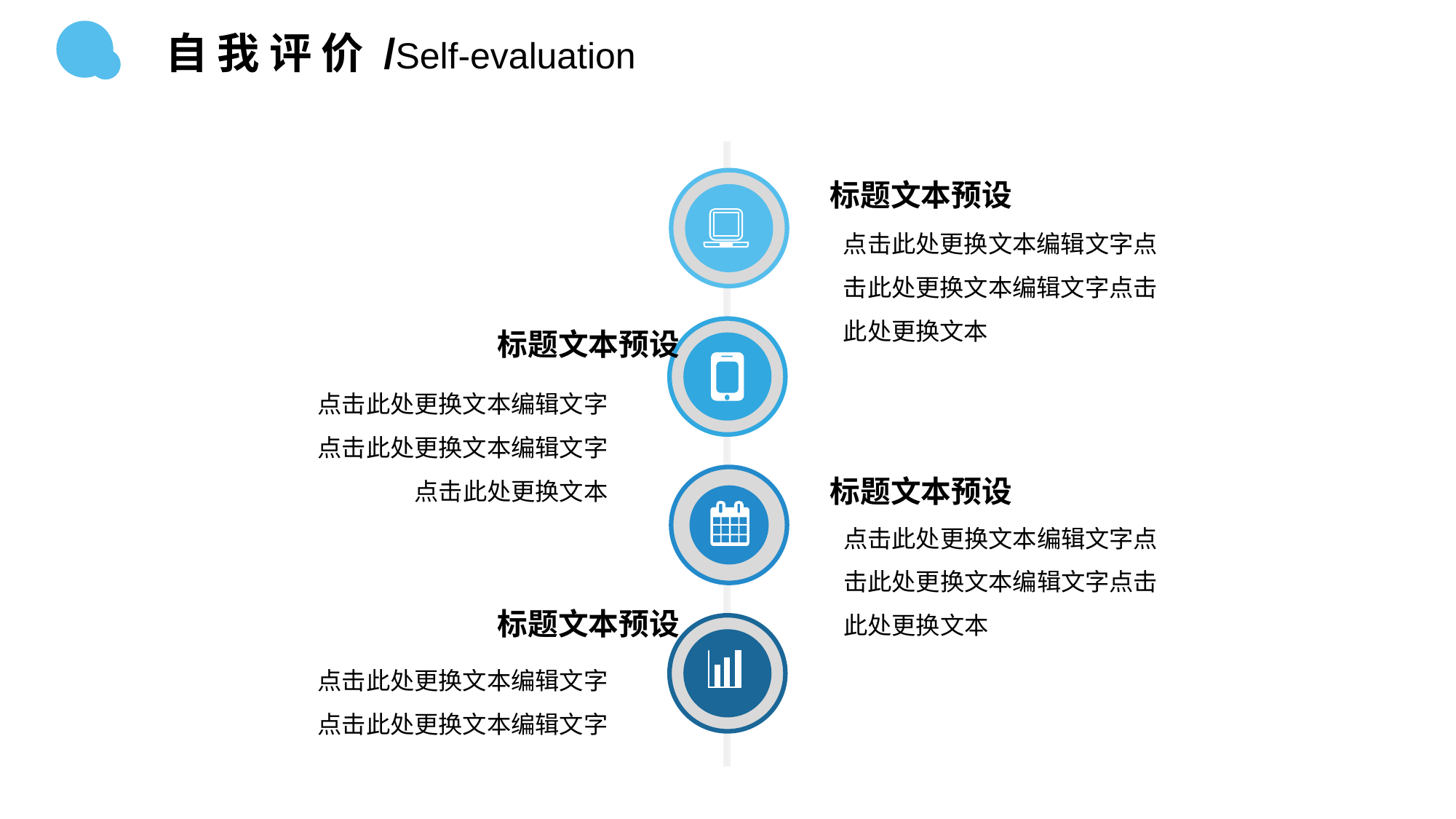

自 我 评 价 /Self-evaluation

标题文本预设

标题文本预设

标题文本预设
标题文本预设

点击此处更换文本编辑文字点击此处更换文本编辑文字点击此处更换文本
点击此处更换文本编辑文字点击此处更换文本编辑文字点击此处更换文本
点击此处更换文本编辑文字点击此处更换文本编辑文字点击此处更换文本
点击此处更换文本编辑文字点击此处更换文本编辑文字